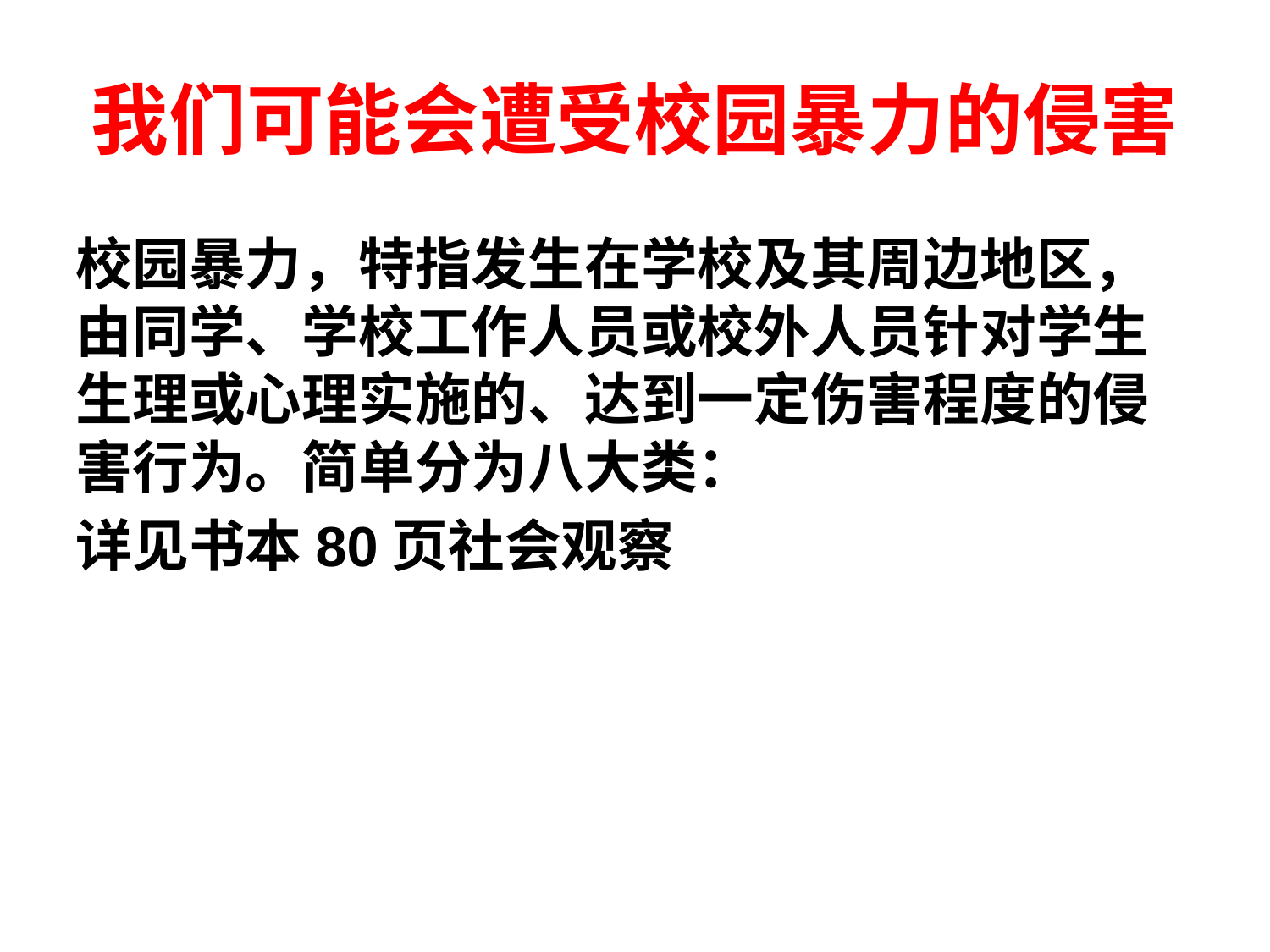

# 我们可能会遭受校园暴力的侵害
校园暴力，特指发生在学校及其周边地区，由同学、学校工作人员或校外人员针对学生生理或心理实施的、达到一定伤害程度的侵害行为。简单分为八大类：
详见书本80页社会观察